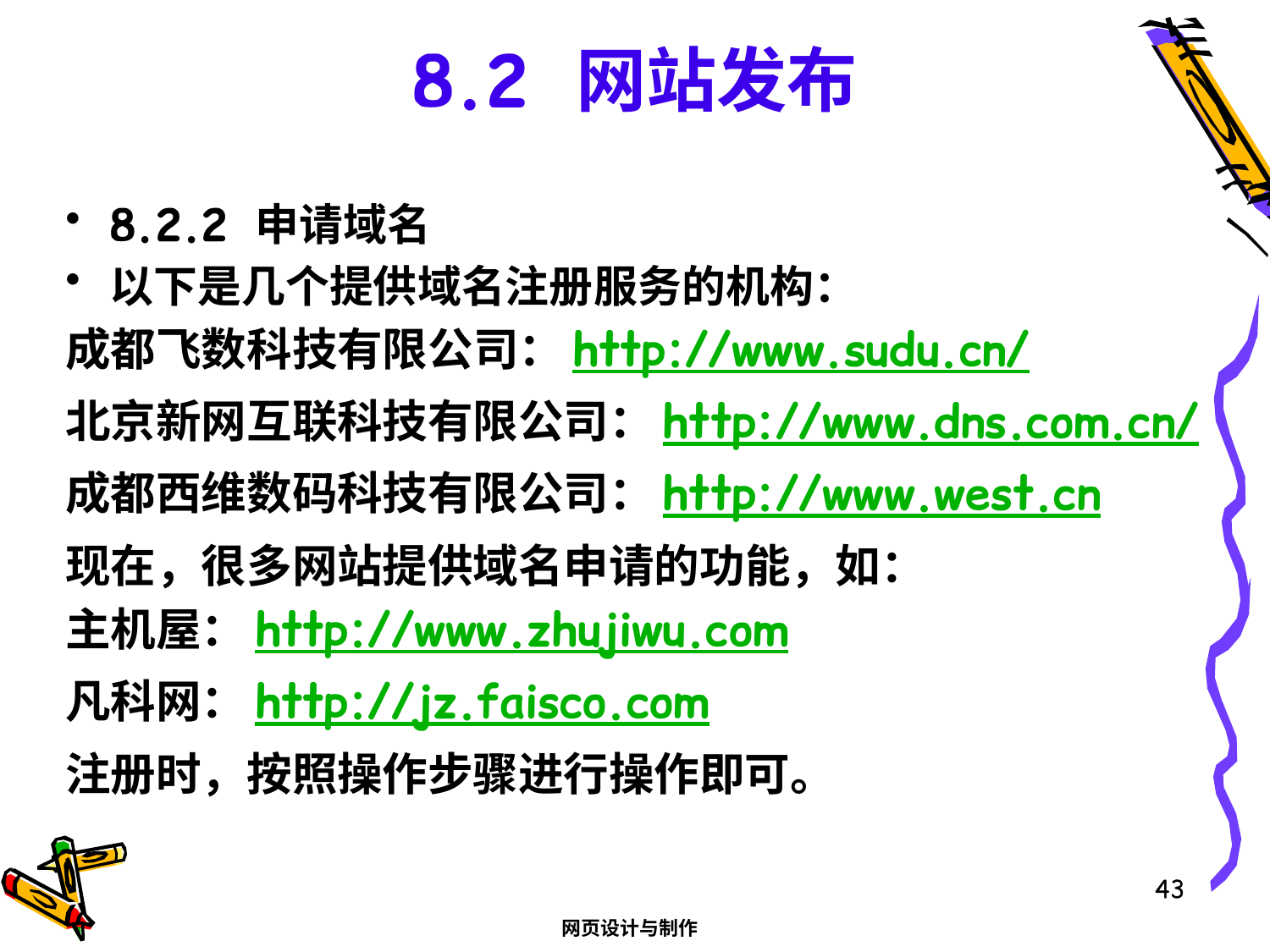

# 8.2 网站发布
8.2.2 申请域名
以下是几个提供域名注册服务的机构：
成都飞数科技有限公司：http://www.sudu.cn/
北京新网互联科技有限公司：http://www.dns.com.cn/
成都西维数码科技有限公司：http://www.west.cn
现在，很多网站提供域名申请的功能，如：
主机屋：http://www.zhujiwu.com
凡科网：http://jz.faisco.com
注册时，按照操作步骤进行操作即可。

43
网页设计与制作